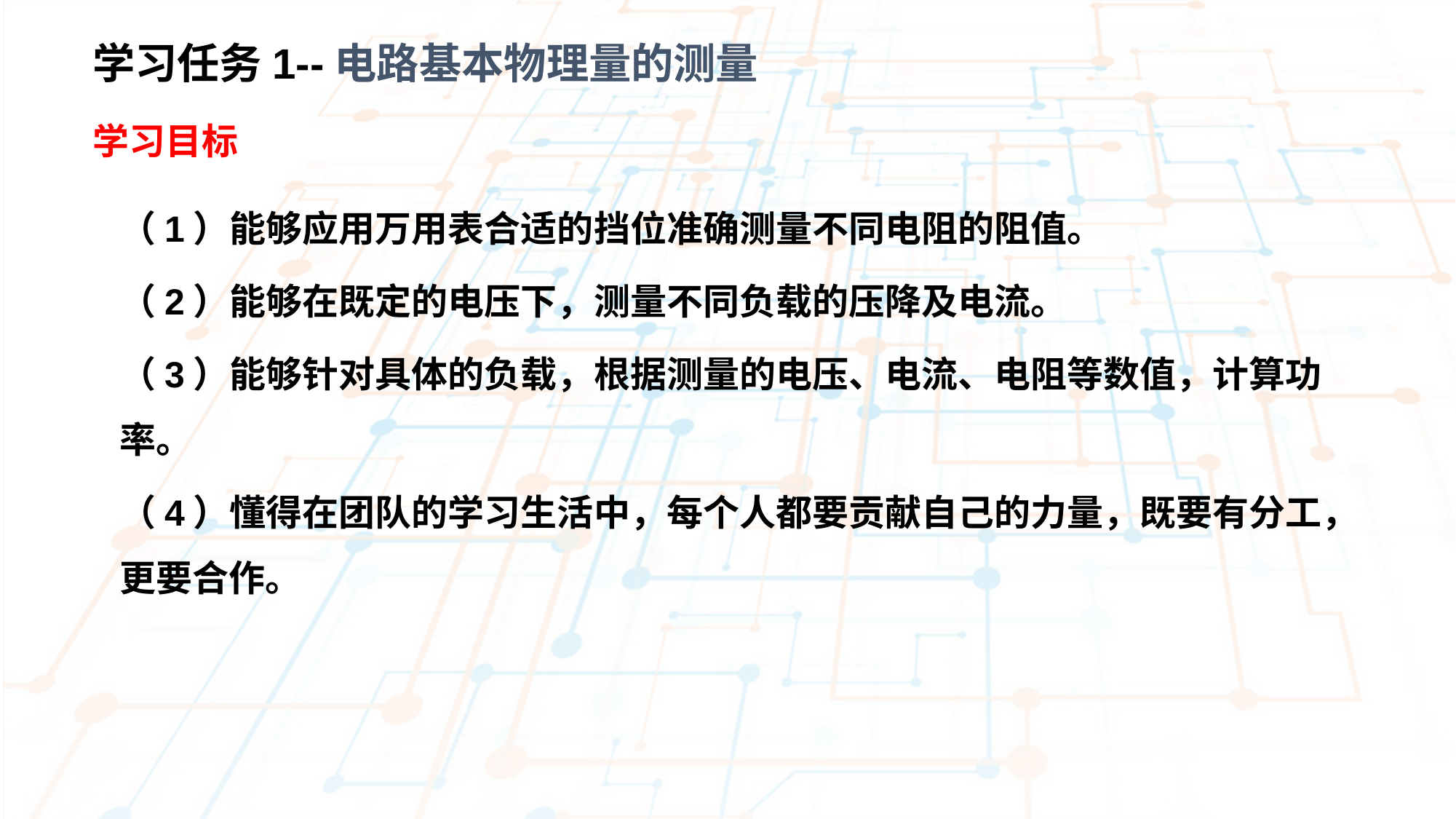

学习任务1--电路基本物理量的测量
学习目标

（1）能够应用万用表合适的挡位准确测量不同电阻的阻值。
（2）能够在既定的电压下，测量不同负载的压降及电流。
（3）能够针对具体的负载，根据测量的电压、电流、电阻等数值，计算功率。
（4）懂得在团队的学习生活中，每个人都要贡献自己的力量，既要有分工，更要合作。